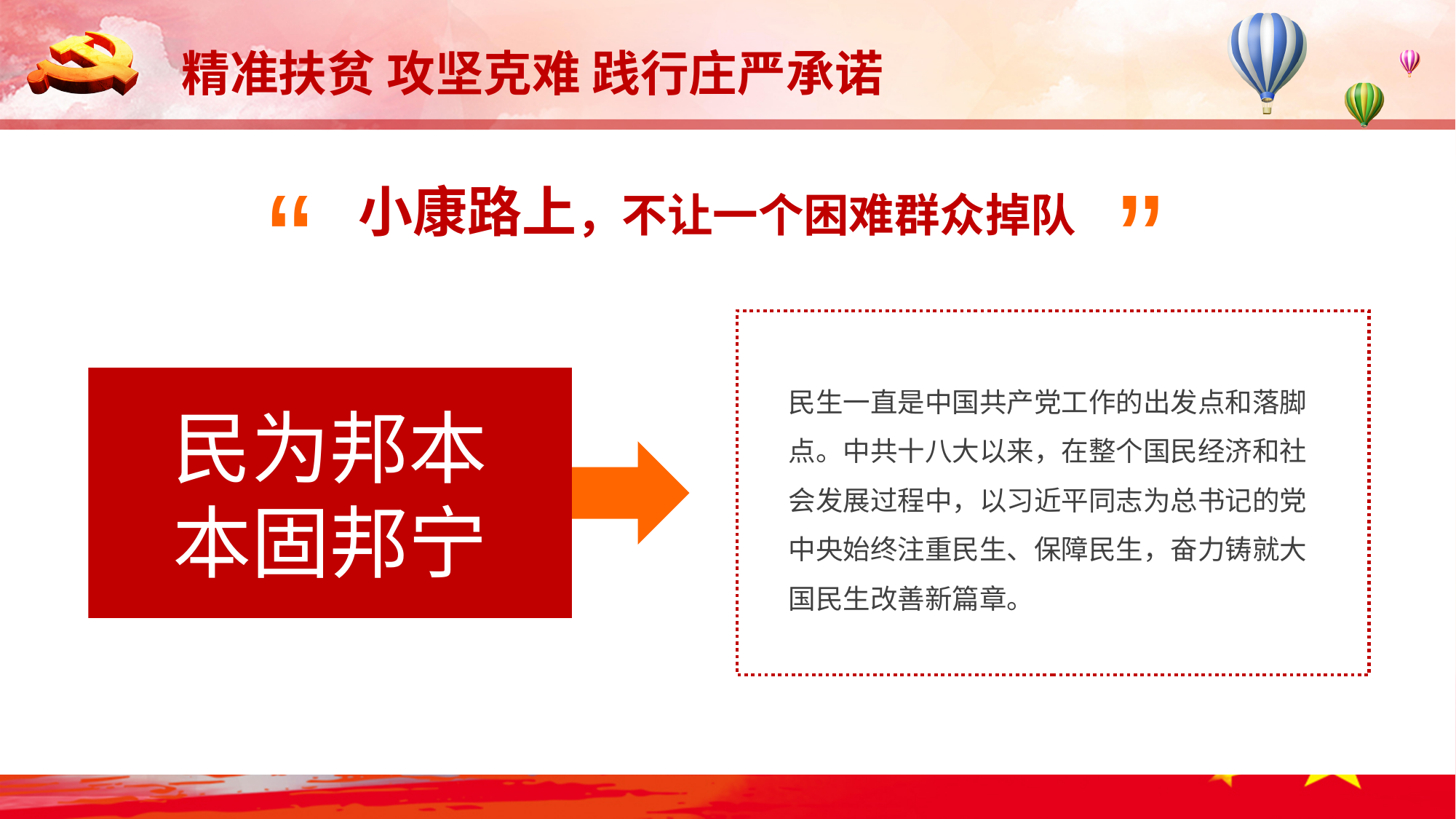

“
”
小康路上，不让一个困难群众掉队

民生一直是中国共产党工作的出发点和落脚点。中共十八大以来，在整个国民经济和社会发展过程中，以习近平同志为总书记的党中央始终注重民生、保障民生，奋力铸就大国民生改善新篇章。
民为邦本
本固邦宁